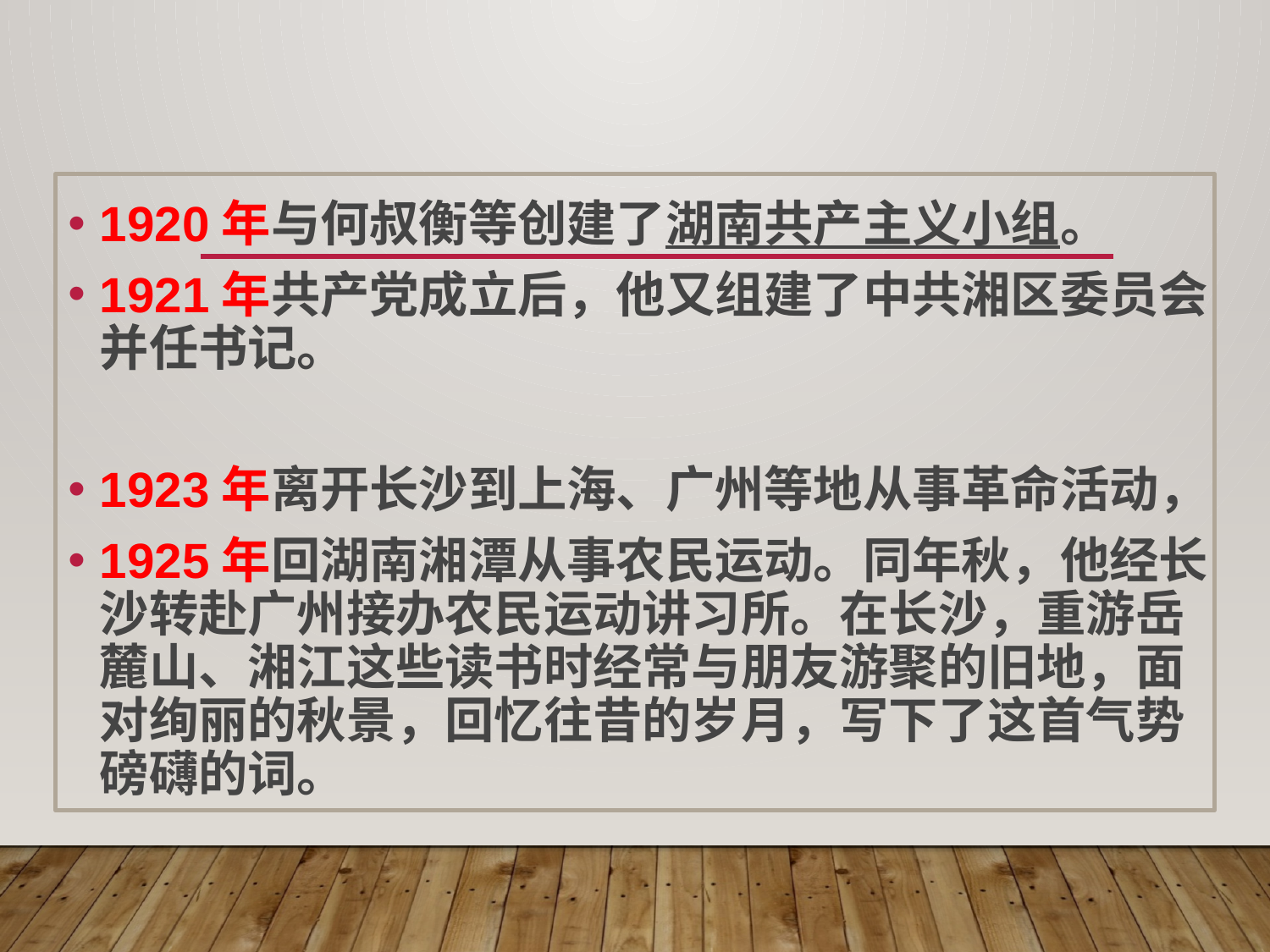

1920年与何叔衡等创建了湖南共产主义小组。
1921年共产党成立后，他又组建了中共湘区委员会并任书记。

1923年离开长沙到上海、广州等地从事革命活动，
1925年回湖南湘潭从事农民运动。同年秋，他经长沙转赴广州接办农民运动讲习所。在长沙，重游岳麓山、湘江这些读书时经常与朋友游聚的旧地，面对绚丽的秋景，回忆往昔的岁月，写下了这首气势磅礴的词。